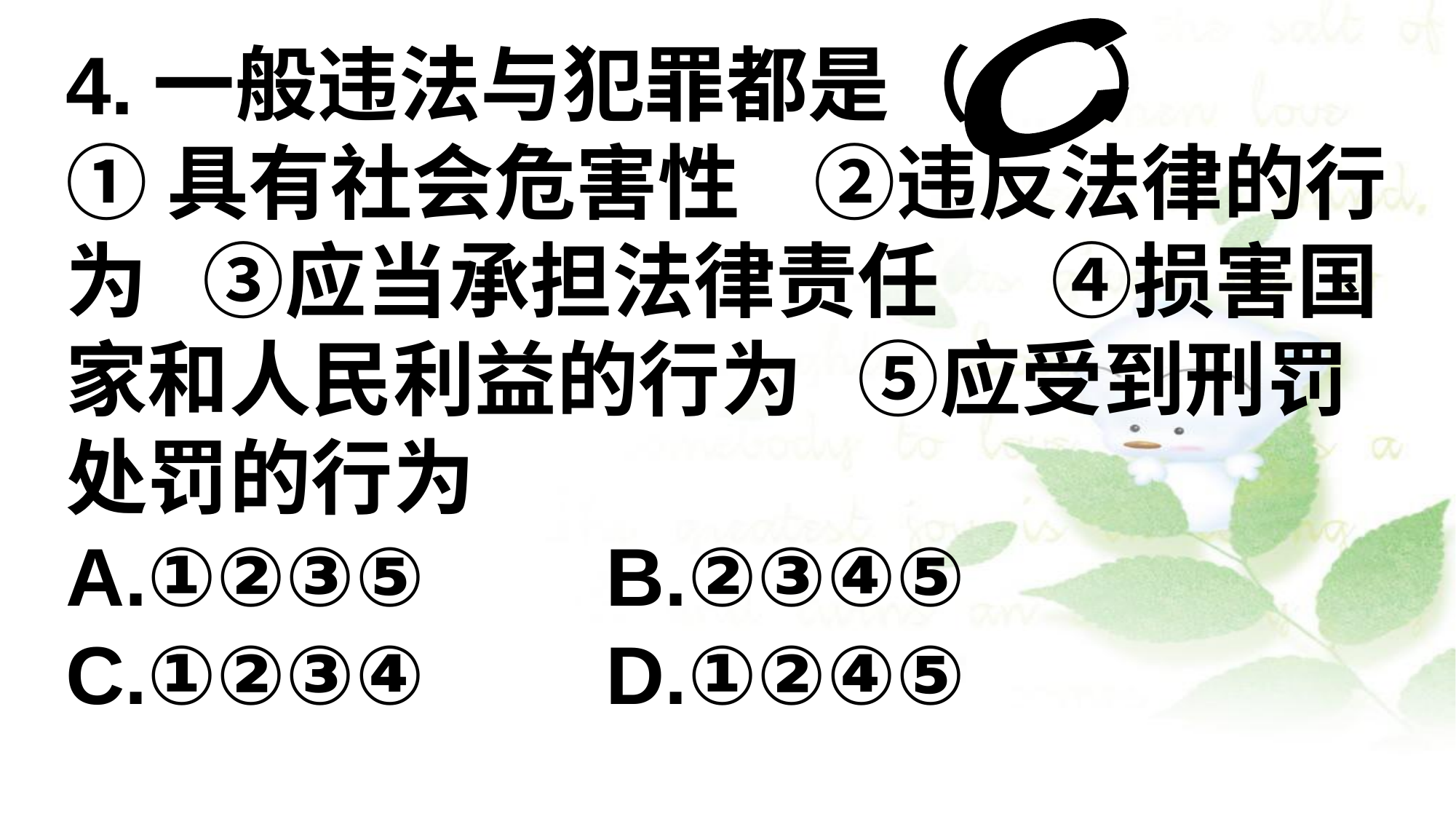

C
4.一般违法与犯罪都是（       ）
①具有社会危害性    ②违反法律的行为   ③应当承担法律责任      ④损害国家和人民利益的行为   ⑤应受到刑罚处罚的行为
A.①②③⑤        B.②③④⑤
C.①②③④        D.①②④⑤